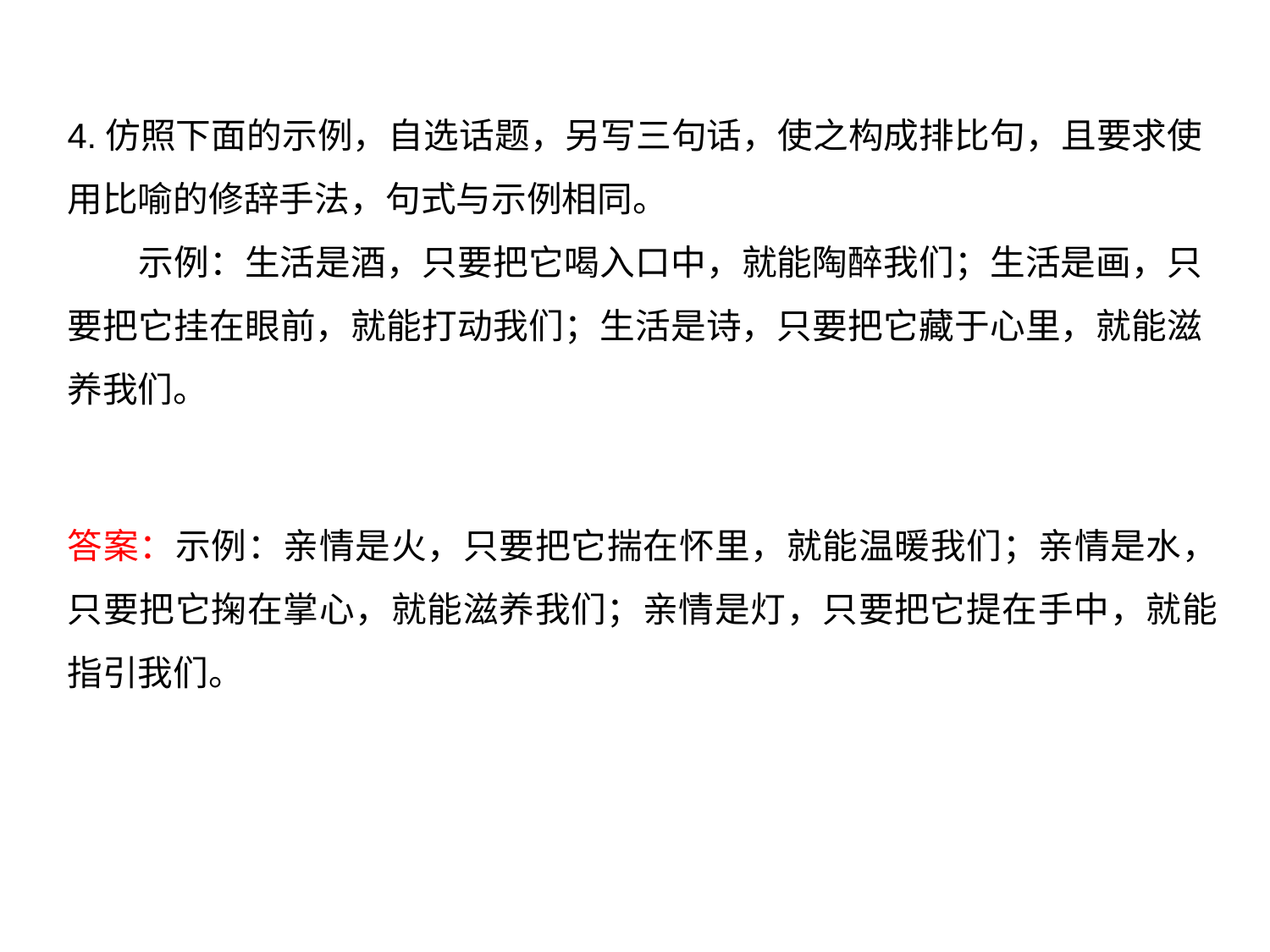

4.仿照下面的示例，自选话题，另写三句话，使之构成排比句，且要求使用比喻的修辞手法，句式与示例相同。
　　示例：生活是酒，只要把它喝入口中，就能陶醉我们；生活是画，只要把它挂在眼前，就能打动我们；生活是诗，只要把它藏于心里，就能滋养我们。
答案：示例：亲情是火，只要把它揣在怀里，就能温暖我们；亲情是水，只要把它掬在掌心，就能滋养我们；亲情是灯，只要把它提在手中，就能指引我们。